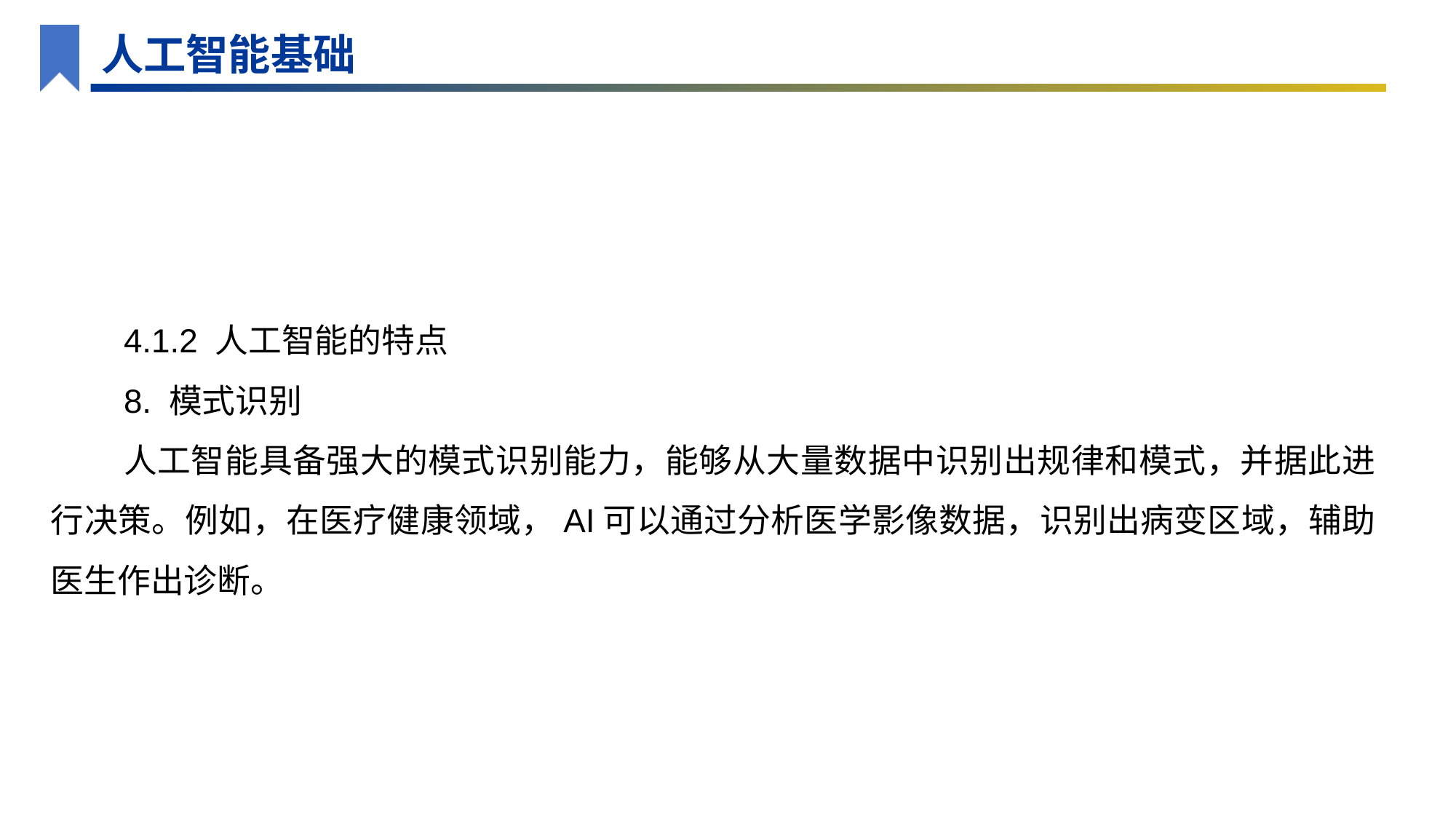

人工智能基础
4.1.2 人工智能的特点
8. 模式识别
人工智能具备强大的模式识别能力，能够从大量数据中识别出规律和模式，并据此进行决策。例如，在医疗健康领域，AI可以通过分析医学影像数据，识别出病变区域，辅助医生作出诊断。